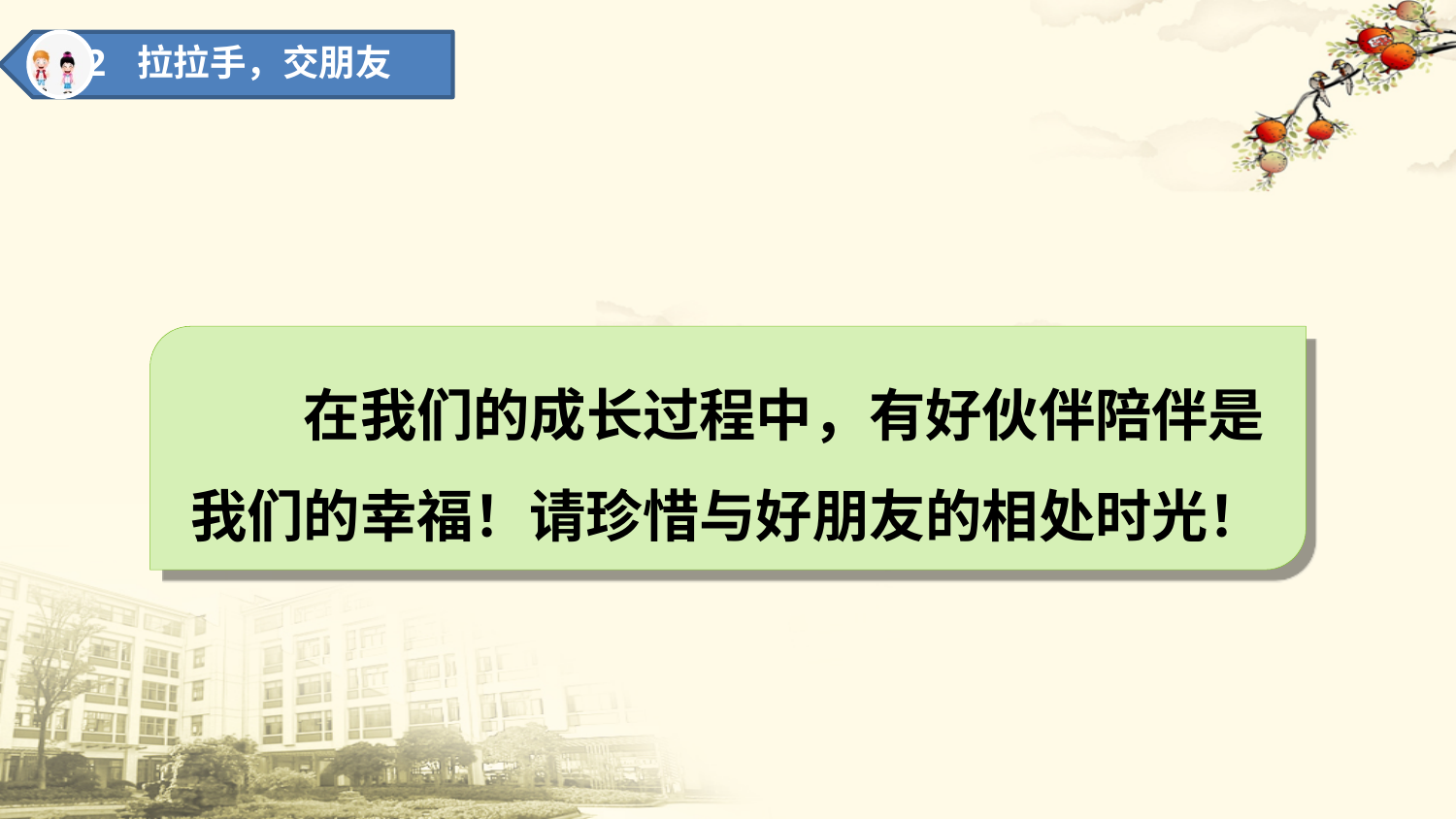

2 拉拉手，交朋友
　　在我们的成长过程中，有好伙伴陪伴是我们的幸福！请珍惜与好朋友的相处时光！